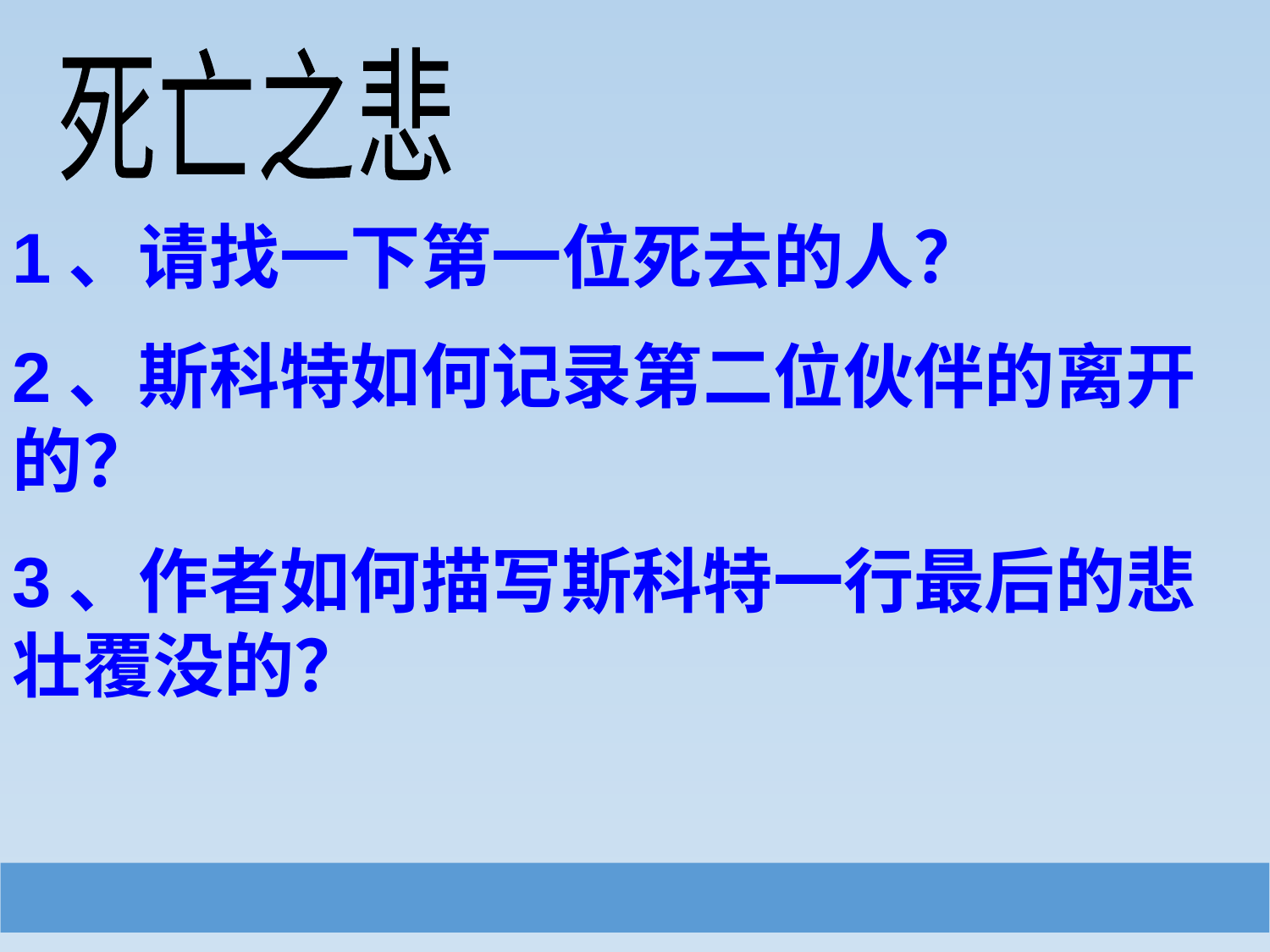

死亡之悲
1、请找一下第一位死去的人？
2、斯科特如何记录第二位伙伴的离开的？
3、作者如何描写斯科特一行最后的悲壮覆没的？